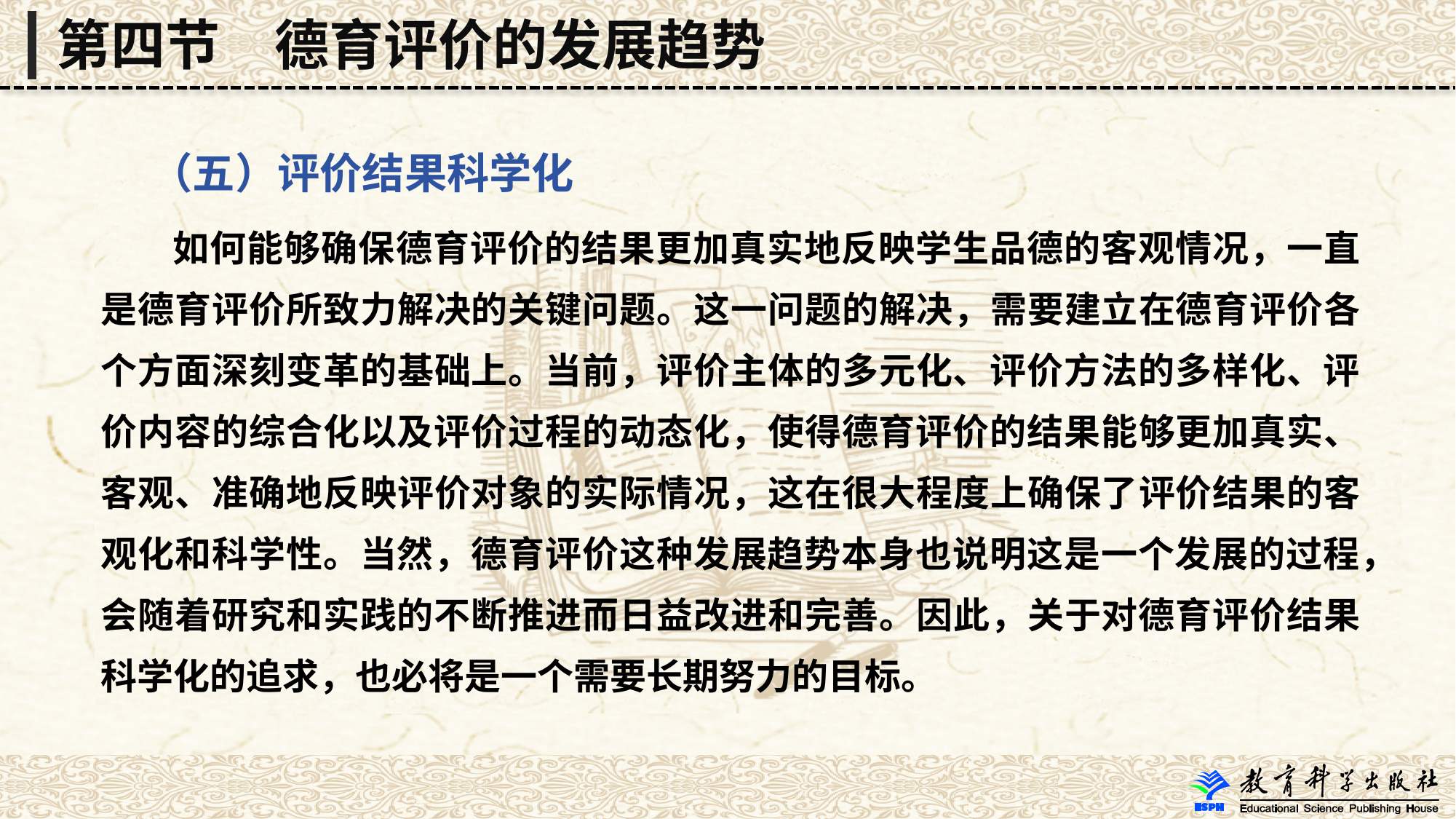

第四节　德育评价的发展趋势
     （五）评价结果科学化

       如何能够确保德育评价的结果更加真实地反映学生品德的客观情况，一直是德育评价所致力解决的关键问题。这一问题的解决，需要建立在德育评价各个方面深刻变革的基础上。当前，评价主体的多元化、评价方法的多样化、评价内容的综合化以及评价过程的动态化，使得德育评价的结果能够更加真实、客观、准确地反映评价对象的实际情况，这在很大程度上确保了评价结果的客观化和科学性。当然，德育评价这种发展趋势本身也说明这是一个发展的过程，会随着研究和实践的不断推进而日益改进和完善。因此，关于对德育评价结果科学化的追求，也必将是一个需要长期努力的目标。